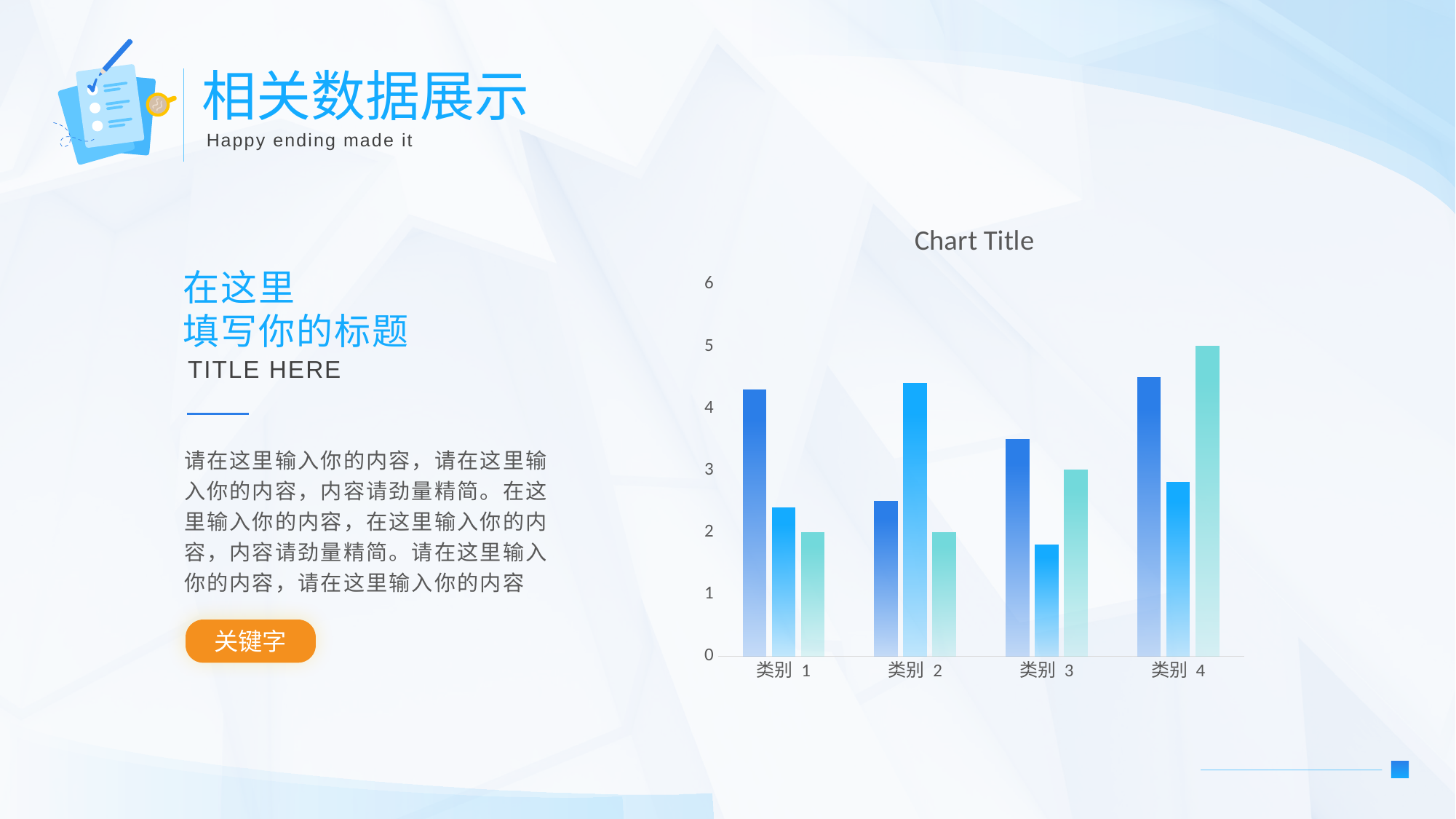

相关数据展示
Happy ending made it

### Chart:

| Category | 系列 1 | 系列 2 | 系列 3 |
|---|---|---|---|
| 类别 1 | 4.3 | 2.4 | 2.0 |
| 类别 2 | 2.5 | 4.4 | 2.0 |
| 类别 3 | 3.5 | 1.8 | 3.0 |
| 类别 4 | 4.5 | 2.8 | 5.0 |
在这里
填写你的标题
TITLE HERE
请在这里输入你的内容，请在这里输入你的内容，内容请劲量精简。在这里输入你的内容，在这里输入你的内容，内容请劲量精简。请在这里输入你的内容，请在这里输入你的内容
关键字